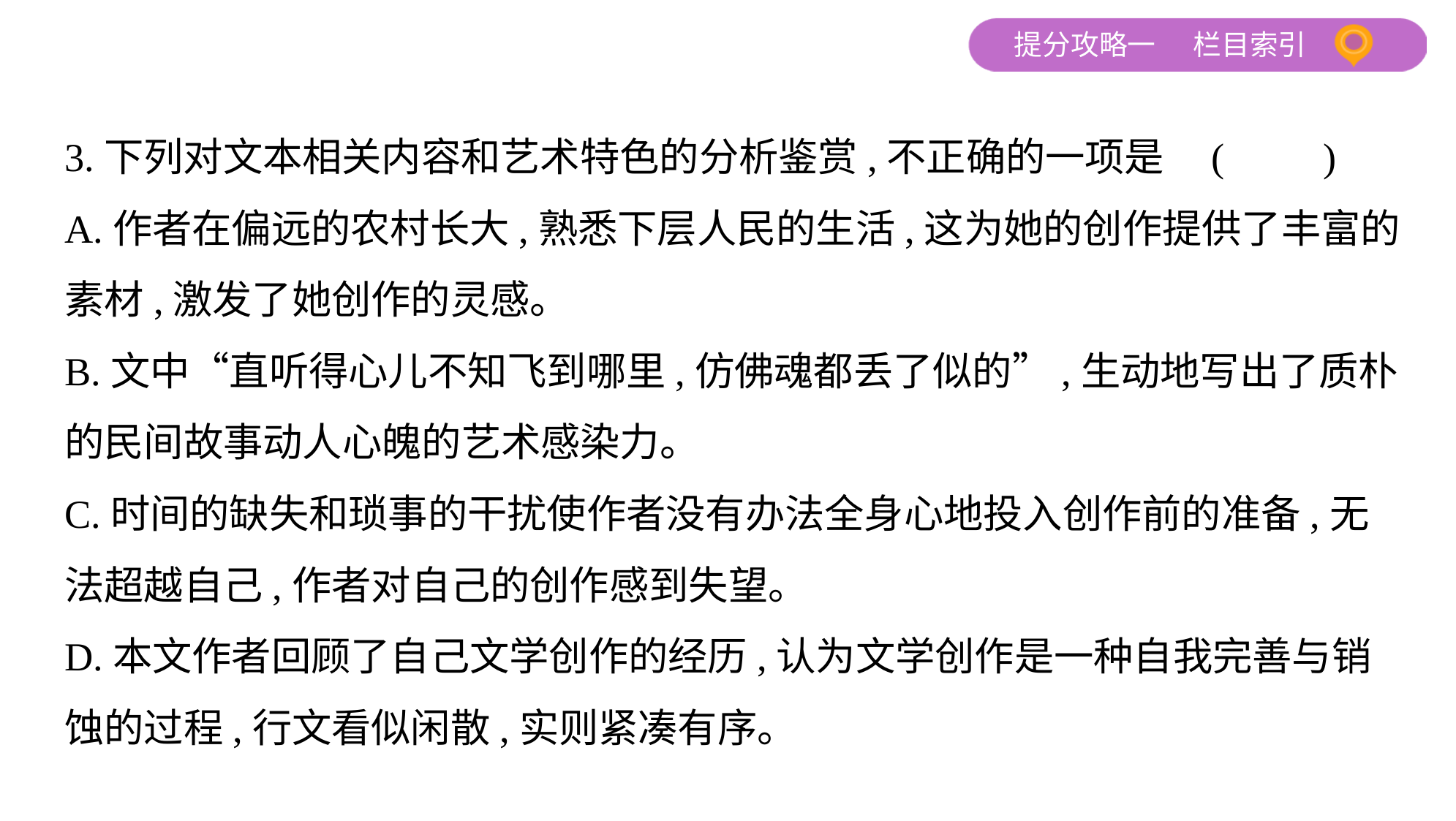

3.下列对文本相关内容和艺术特色的分析鉴赏,不正确的一项是 (　　)
A.作者在偏远的农村长大,熟悉下层人民的生活,这为她的创作提供了丰富的
素材,激发了她创作的灵感。
B.文中“直听得心儿不知飞到哪里,仿佛魂都丢了似的”,生动地写出了质朴
的民间故事动人心魄的艺术感染力。
C.时间的缺失和琐事的干扰使作者没有办法全身心地投入创作前的准备,无
法超越自己,作者对自己的创作感到失望。
D.本文作者回顾了自己文学创作的经历,认为文学创作是一种自我完善与销
蚀的过程,行文看似闲散,实则紧凑有序。